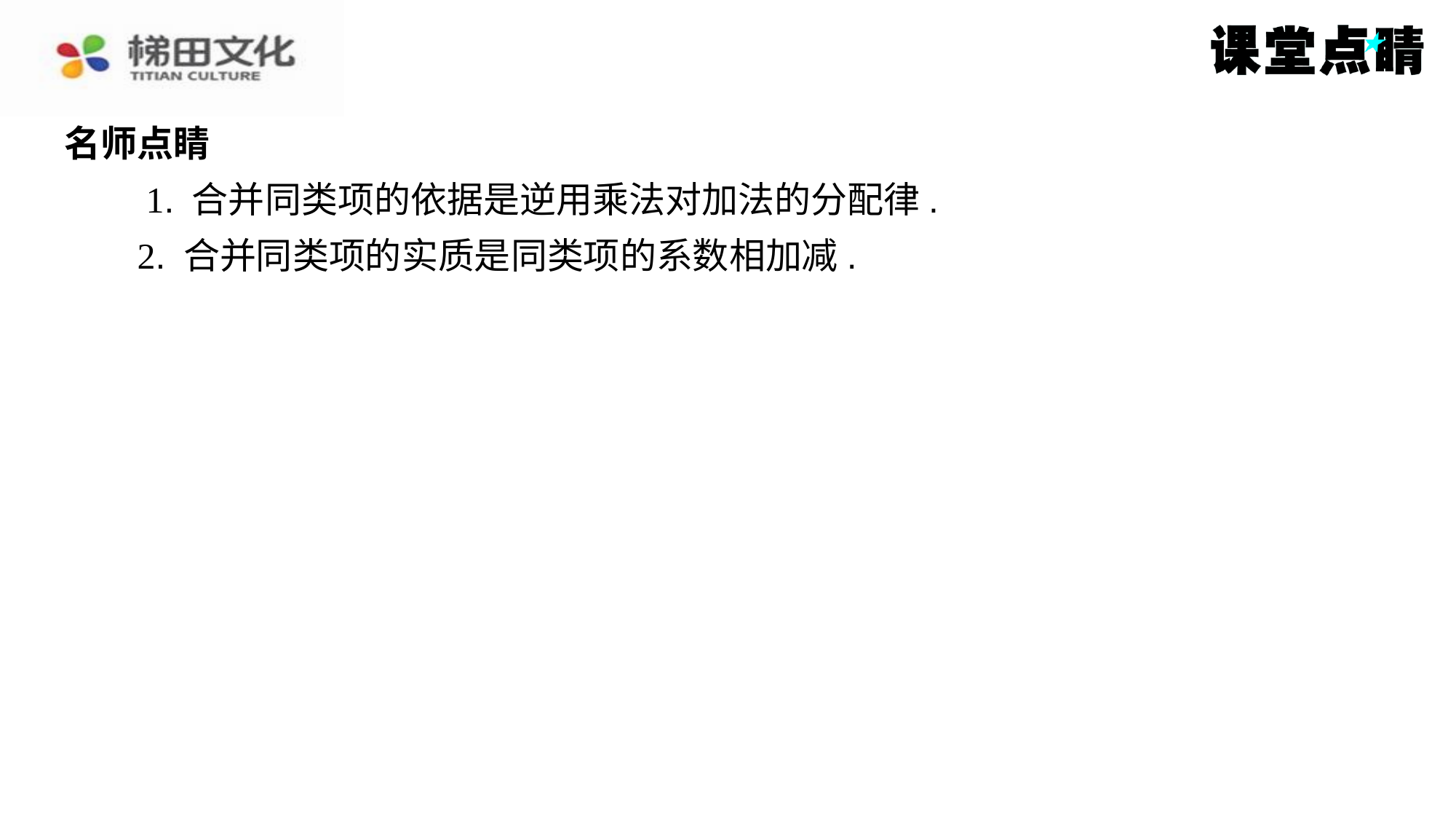

名师点睛
　　1. 合并同类项的依据是逆用乘法对加法的分配律.
2. 合并同类项的实质是同类项的系数相加减.